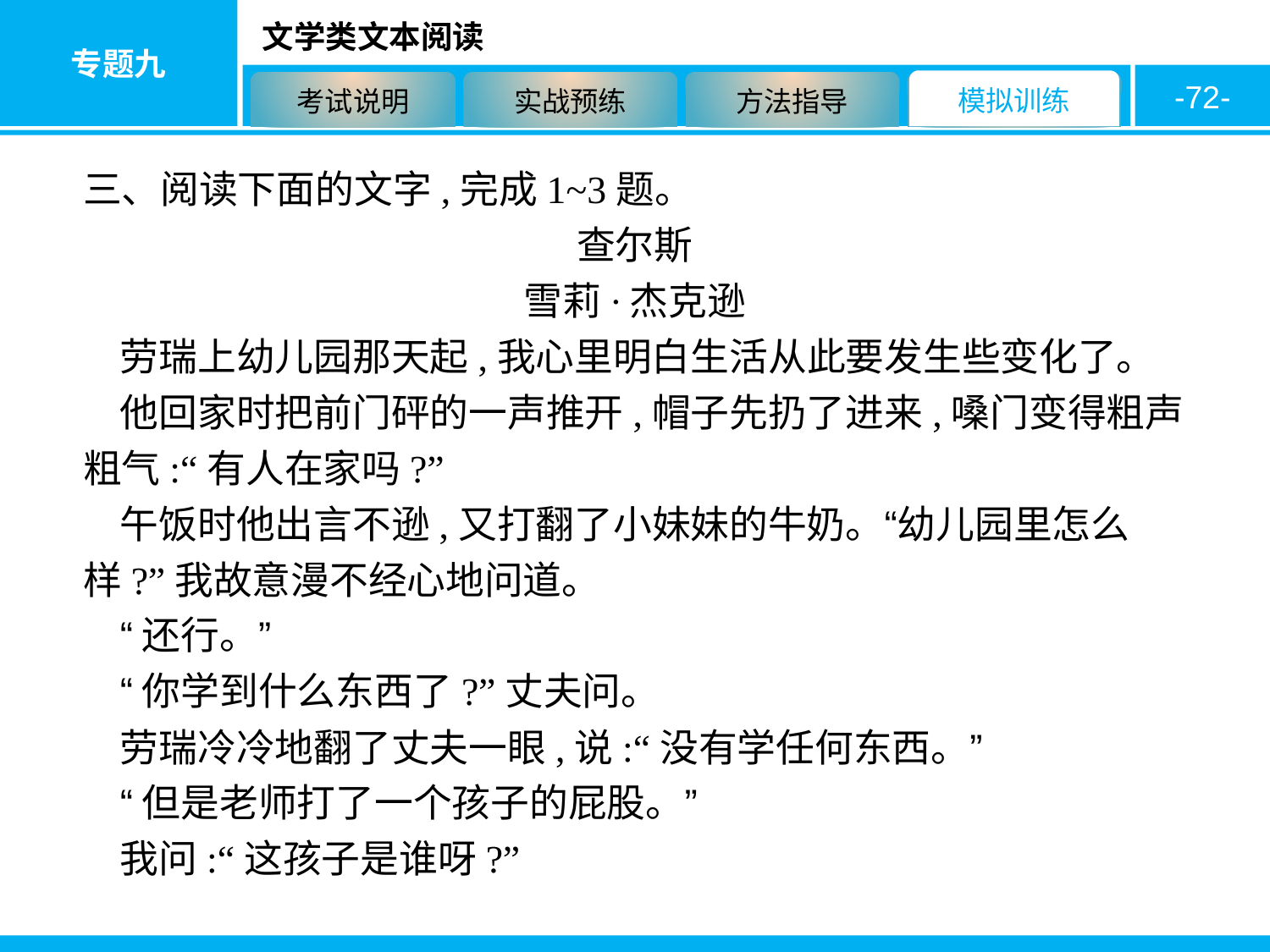

-72-
三、阅读下面的文字,完成1~3题。
查尔斯
雪莉·杰克逊
劳瑞上幼儿园那天起,我心里明白生活从此要发生些变化了。
他回家时把前门砰的一声推开,帽子先扔了进来,嗓门变得粗声粗气:“有人在家吗?”
午饭时他出言不逊,又打翻了小妹妹的牛奶。“幼儿园里怎么样?”我故意漫不经心地问道。
“还行。”
“你学到什么东西了?”丈夫问。
劳瑞冷冷地翻了丈夫一眼,说:“没有学任何东西。”
“但是老师打了一个孩子的屁股。”
我问:“这孩子是谁呀?”